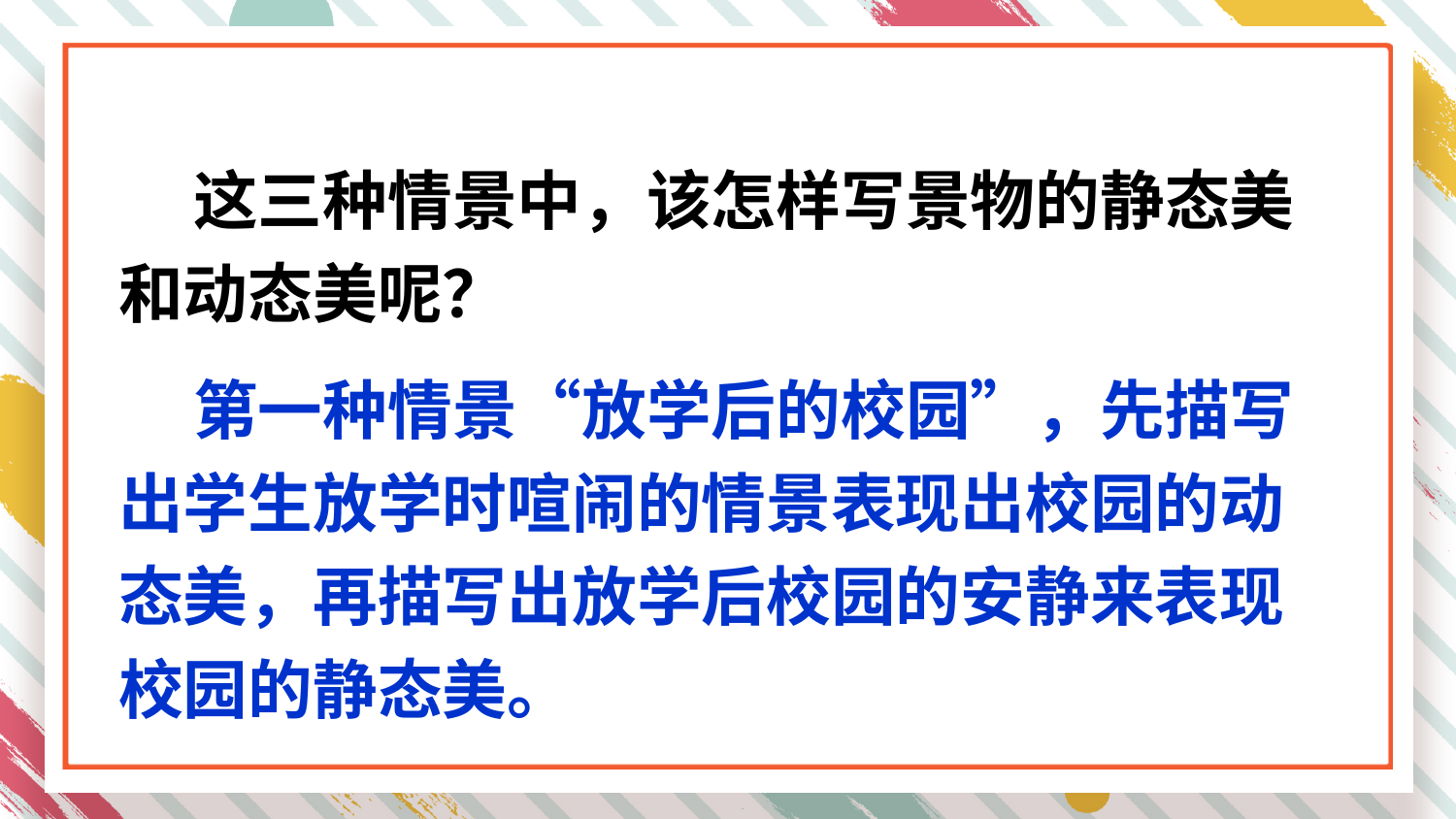

这三种情景中，该怎样写景物的静态美和动态美呢？
    第一种情景“放学后的校园”，先描写出学生放学时喧闹的情景表现出校园的动态美，再描写出放学后校园的安静来表现校园的静态美。